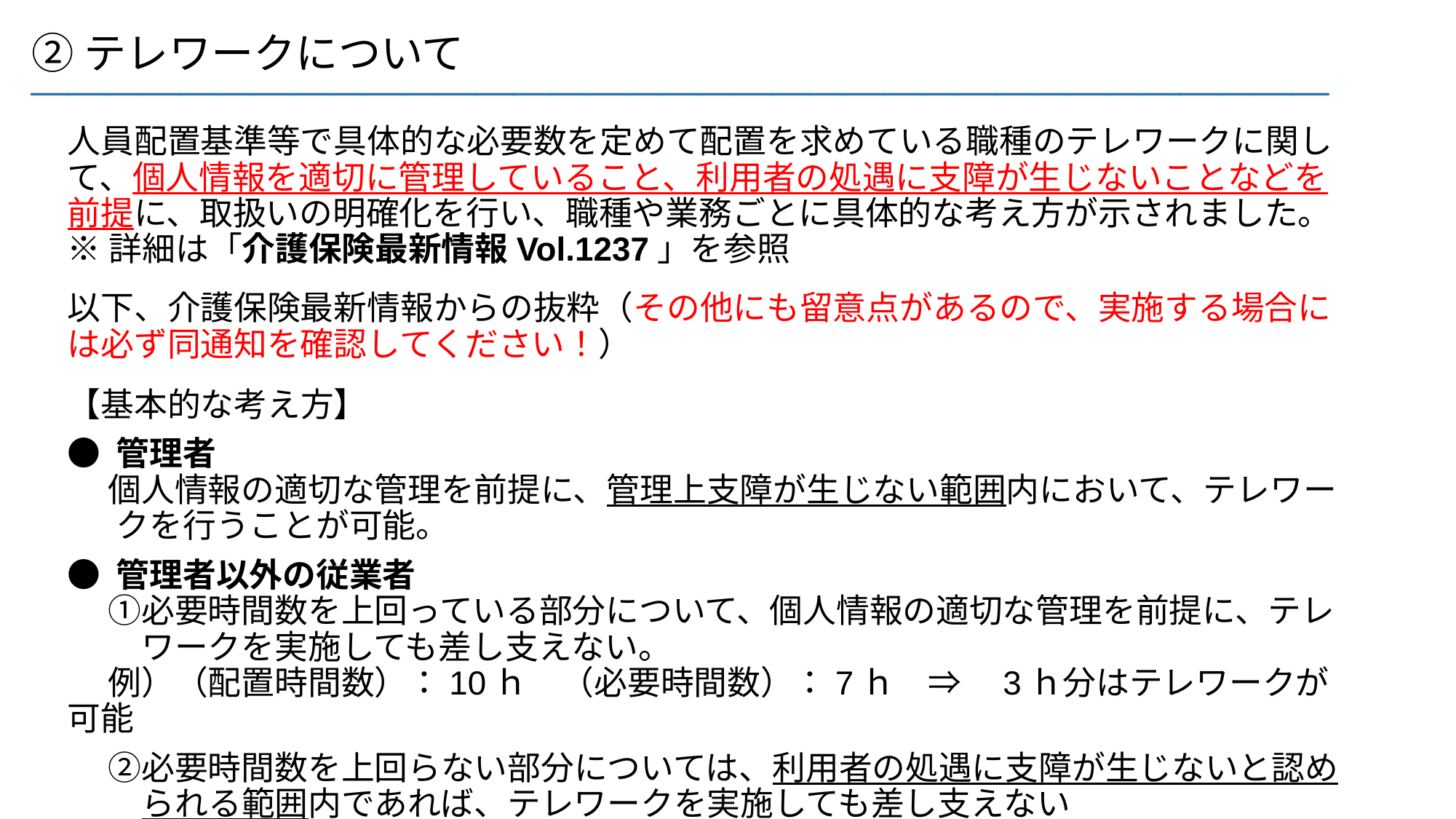

___________________________________
②テレワークについて
人員配置基準等で具体的な必要数を定めて配置を求めている職種のテレワークに関して、個人情報を適切に管理していること、利用者の処遇に支障が生じないことなどを前提に、取扱いの明確化を行い、職種や業務ごとに具体的な考え方が示されました。
※詳細は「介護保険最新情報Vol.1237」を参照
以下、介護保険最新情報からの抜粋（その他にも留意点があるので、実施する場合には必ず同通知を確認してください！）
【基本的な考え方】

● 管理者
　 個人情報の適切な管理を前提に、管理上支障が生じない範囲内において、テレワー
 　クを行うことが可能。

● 管理者以外の従業者
　 ①必要時間数を上回っている部分について、個人情報の適切な管理を前提に、テレ
　 　ワークを実施しても差し支えない。
　 例）（配置時間数）：10ｈ　（必要時間数）：7ｈ　⇒　3ｈ分はテレワークが可能

　 ②必要時間数を上回らない部分については、利用者の処遇に支障が生じないと認め
　　 られる範囲内であれば、テレワークを実施しても差し支えない